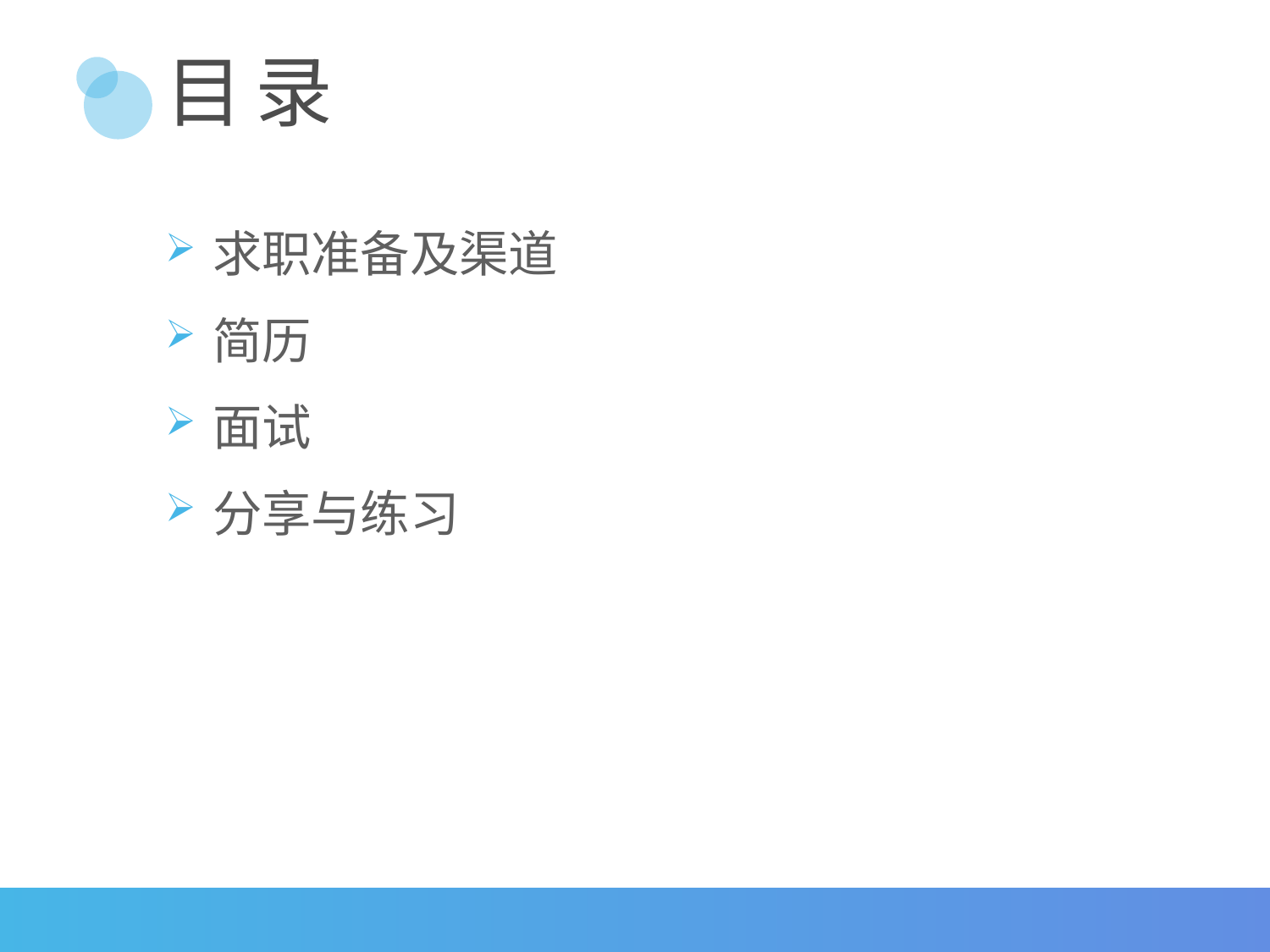

# 目 录
求职准备及渠道
简历
面试
分享与练习